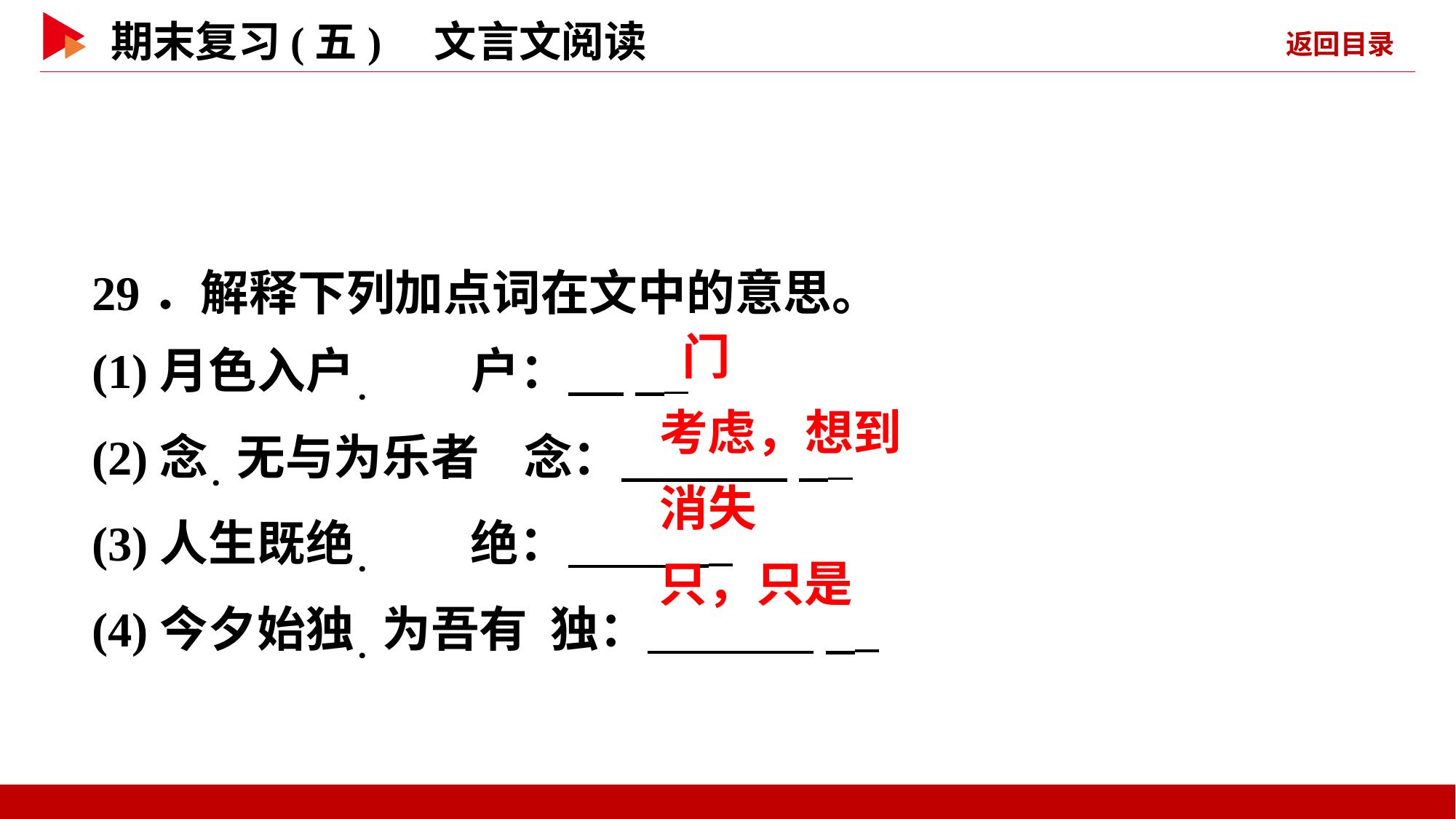

29．解释下列加点词在文中的意思。
(1)月色入户．        户：     _
(2)念．无与为乐者    念：               _
(3)人生既绝．        绝：         _
(4)今夕始独．为吾有  独：               _
   门
 考虑，想到
 消失
 只，只是